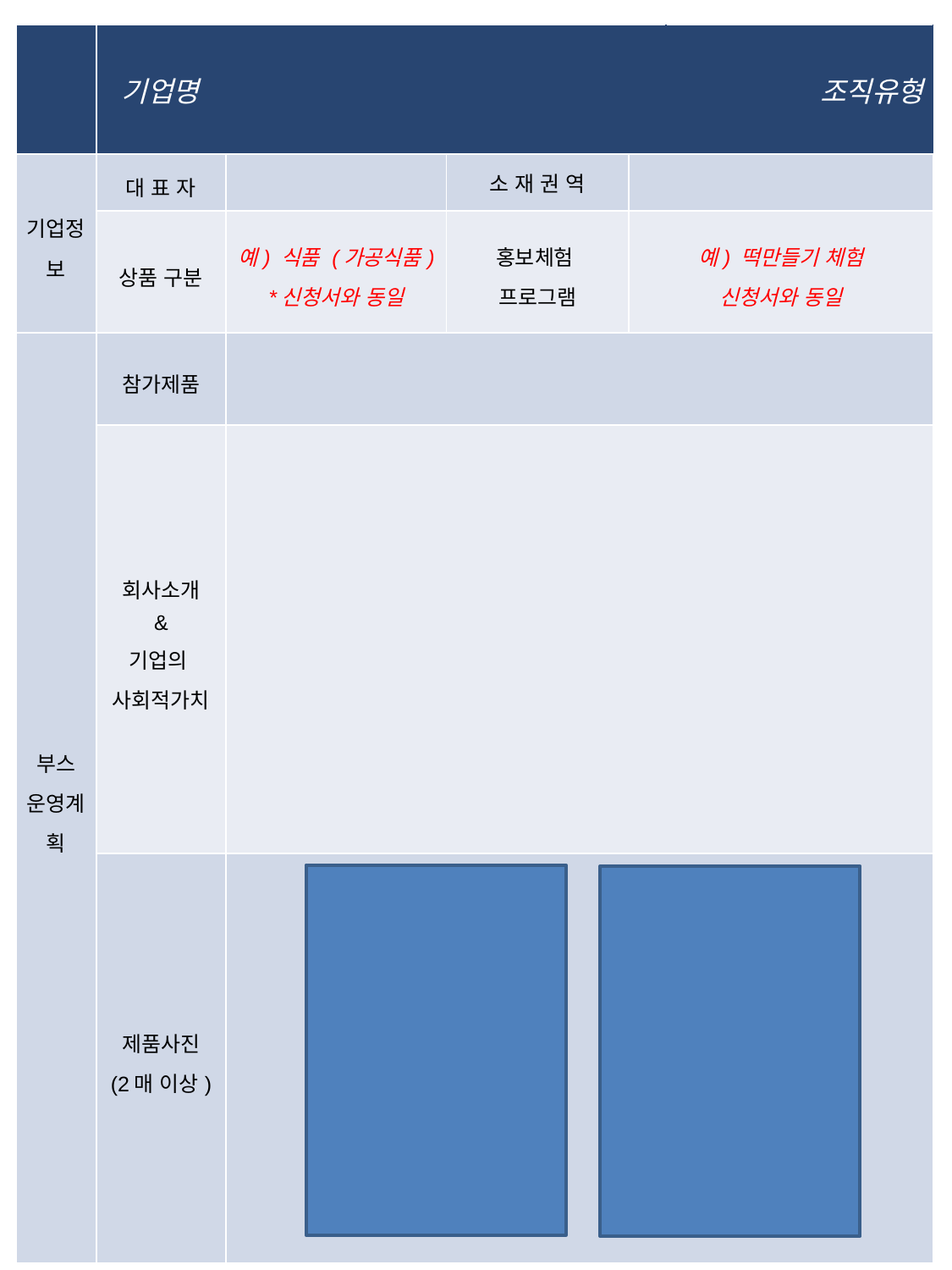

|  | 기업명 |  |  |  | 조직유형 |
| --- | --- | --- | --- | --- | --- |
| 기업정보 | 대 표 자 |  | 소 재 권 역 |  |  |
|  | 상품 구분 | 예) 식품 (가공식품) \*신청서와 동일 | 홍보체험 프로그램 | 예) 떡만들기 체험 신청서와 동일 |  |
| 부스 운영계획 | 참가제품 |  |  |  |  |
|  | 회사소개 & 기업의 사회적가치 |  |  |  |  |
|  | 제품사진 (2매 이상) |  |  |  |  |